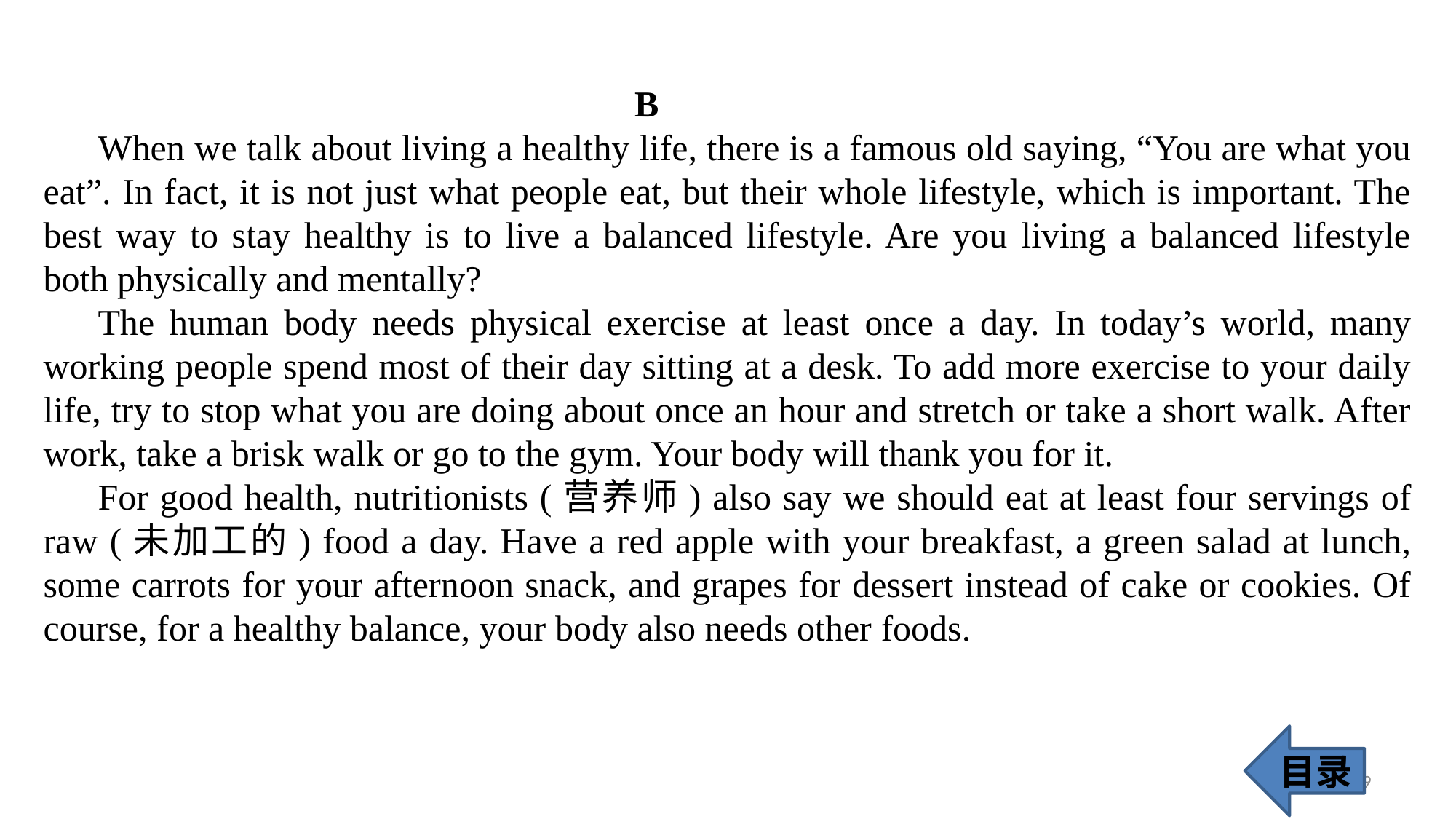

B
When we talk about living a healthy life, there is a famous old saying, “You are what you eat”. In fact, it is not just what people eat, but their whole lifestyle, which is important. The best way to stay healthy is to live a balanced lifestyle. Are you living a balanced lifestyle both physically and mentally?
The human body needs physical exercise at least once a day. In today’s world, many working people spend most of their day sitting at a desk. To add more exercise to your daily life, try to stop what you are doing about once an hour and stretch or take a short walk. After work, take a brisk walk or go to the gym. Your body will thank you for it.
For good health, nutritionists (营养师) also say we should eat at least four servings of raw (未加工的) food a day. Have a red apple with your breakfast, a green salad at lunch, some carrots for your afternoon snack, and grapes for dessert instead of cake or cookies. Of course, for a healthy balance, your body also needs other foods.
目录
39